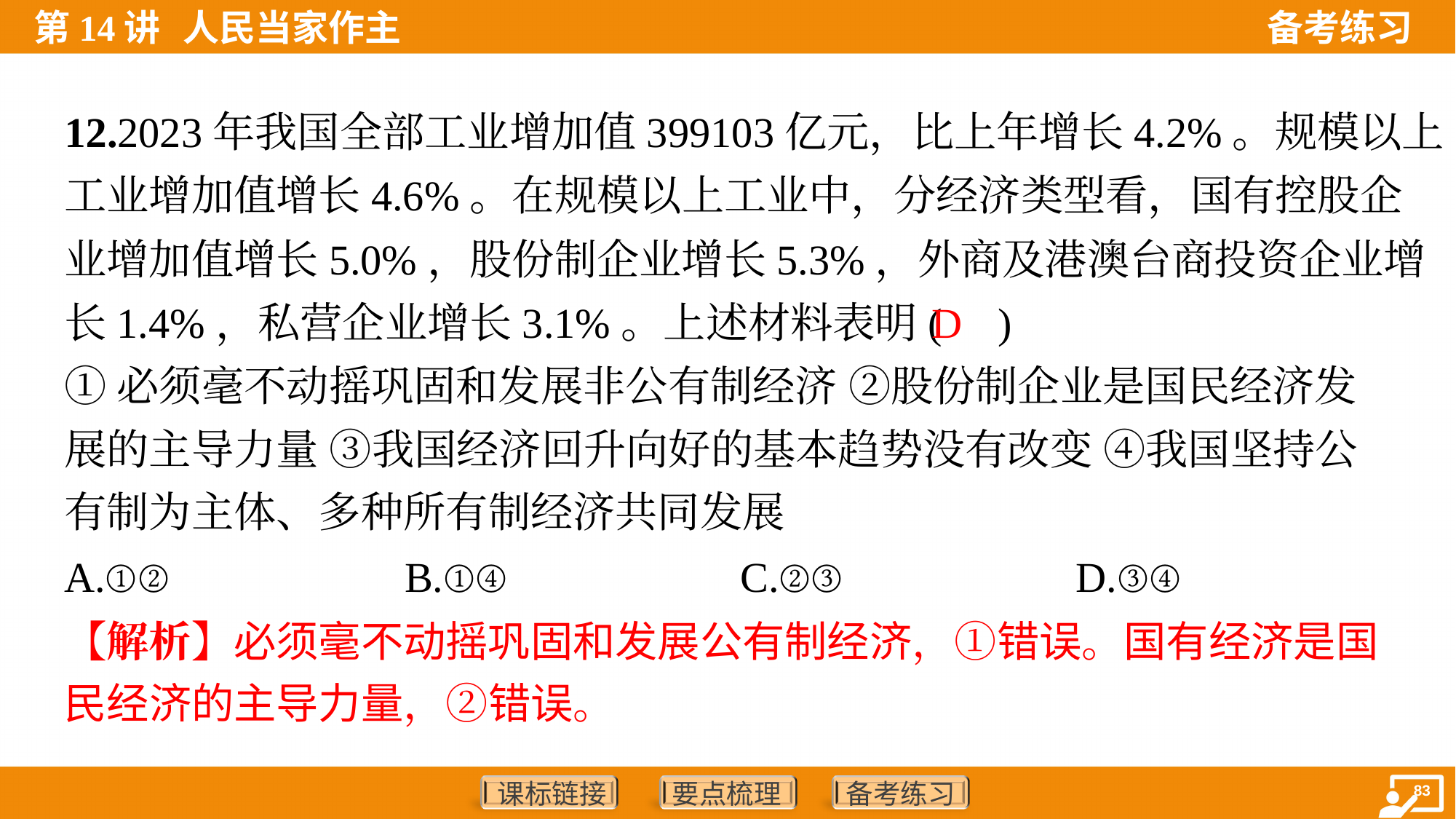

12.2023年我国全部工业增加值399103亿元，比上年增长4.2%。规模以上
工业增加值增长4.6%。在规模以上工业中，分经济类型看，国有控股企
业增加值增长5.0%，股份制企业增长5.3%，外商及港澳台商投资企业增
长1.4%，私营企业增长3.1%。上述材料表明(     )
D
①必须毫不动摇巩固和发展非公有制经济 ②股份制企业是国民经济发
展的主导力量 ③我国经济回升向好的基本趋势没有改变 ④我国坚持公
有制为主体、多种所有制经济共同发展
A.①②	B.①④	C.②③	D.③④
【解析】必须毫不动摇巩固和发展公有制经济，①错误。国有经济是国
民经济的主导力量，②错误。